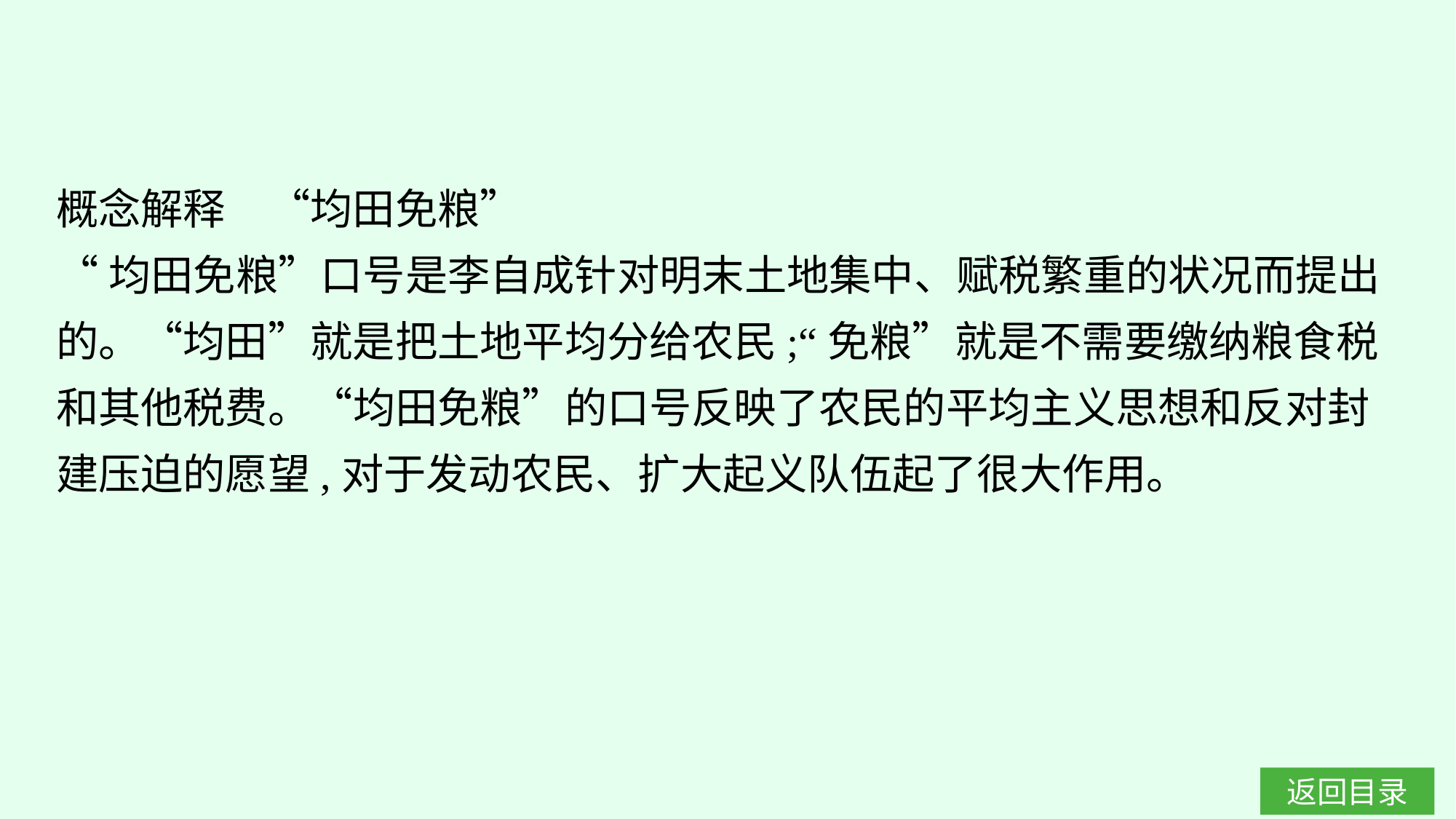

概念解释　“均田免粮”
“均田免粮”口号是李自成针对明末土地集中、赋税繁重的状况而提出的。“均田”就是把土地平均分给农民;“免粮”就是不需要缴纳粮食税和其他税费。“均田免粮”的口号反映了农民的平均主义思想和反对封建压迫的愿望,对于发动农民、扩大起义队伍起了很大作用。